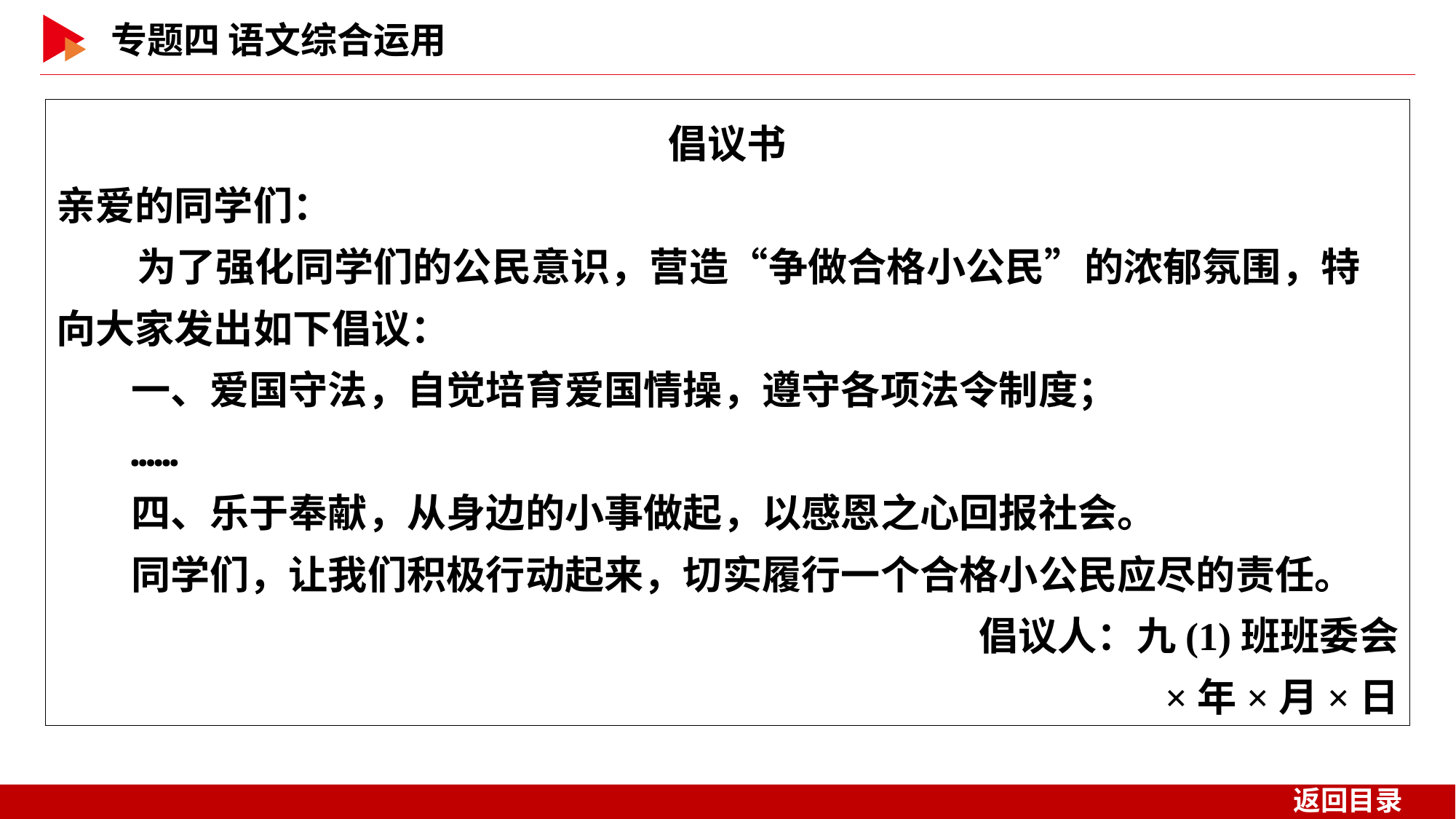

倡议书
亲爱的同学们：
        为了强化同学们的公民意识，营造“争做合格小公民”的浓郁氛围，特向大家发出如下倡议：
一、爱国守法，自觉培育爱国情操，遵守各项法令制度；
……
四、乐于奉献，从身边的小事做起，以感恩之心回报社会。
同学们，让我们积极行动起来，切实履行一个合格小公民应尽的责任。
倡议人：九(1)班班委会
 ×年×月×日